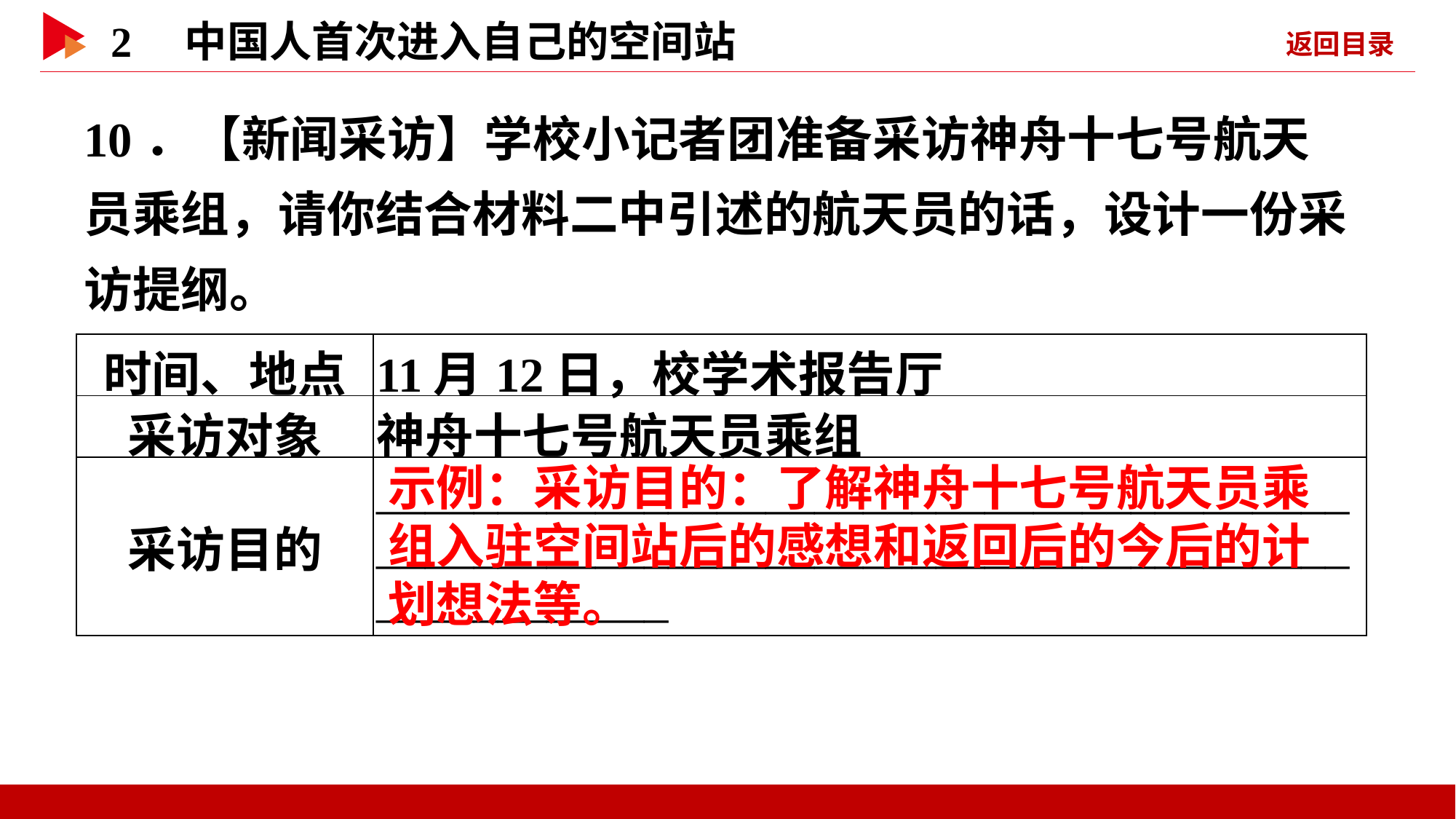

10．【新闻采访】学校小记者团准备采访神舟十七号航天员乘组，请你结合材料二中引述的航天员的话，设计一份采访提纲。
| 时间、地点 | 11月12日，校学术报告厅 |
| --- | --- |
| 采访对象 | 神舟十七号航天员乘组 |
| 采访目的 | \_\_\_\_\_\_\_\_\_\_\_\_\_\_\_\_\_\_\_\_\_\_\_\_\_\_\_\_\_\_\_\_\_\_\_\_\_\_\_\_\_\_\_\_\_\_\_\_\_\_\_\_\_\_\_\_\_\_\_\_\_\_\_\_\_\_\_\_\_\_\_\_\_\_\_\_\_\_\_\_\_\_\_\_\_\_\_\_\_\_\_\_ |
示例：采访目的：了解神舟十七号航天员乘组入驻空间站后的感想和返回后的今后的计划想法等。